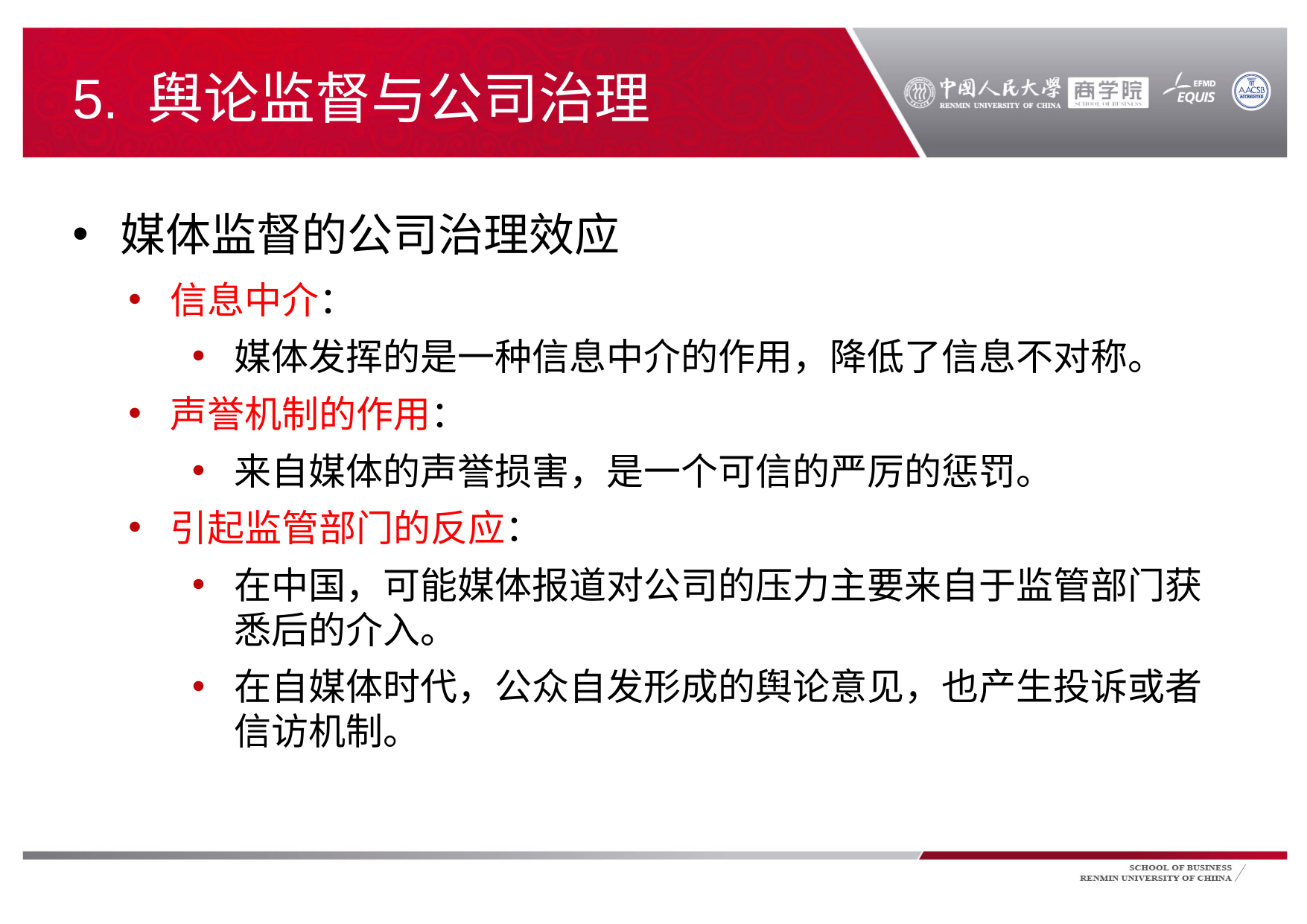

# 5. 舆论监督与公司治理
媒体监督的公司治理效应
信息中介：
媒体发挥的是一种信息中介的作用，降低了信息不对称。
声誉机制的作用：
来自媒体的声誉损害，是一个可信的严厉的惩罚。
引起监管部门的反应：
在中国，可能媒体报道对公司的压力主要来自于监管部门获悉后的介入。
在自媒体时代，公众自发形成的舆论意见，也产生投诉或者信访机制。